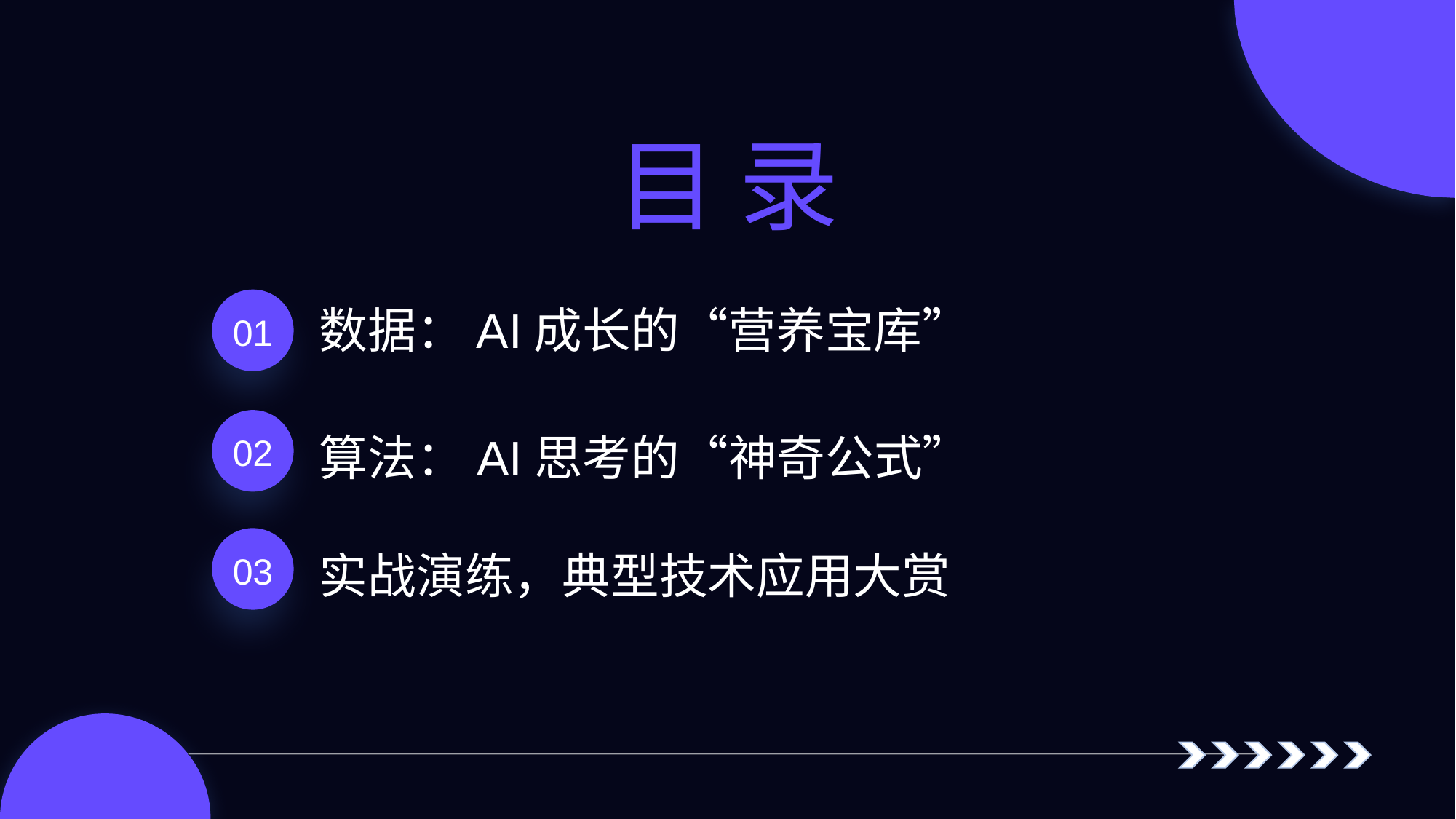

目 录
01
数据：AI成长的“营养宝库”
02
算法：AI思考的“神奇公式”

03
实战演练，典型技术应用大赏